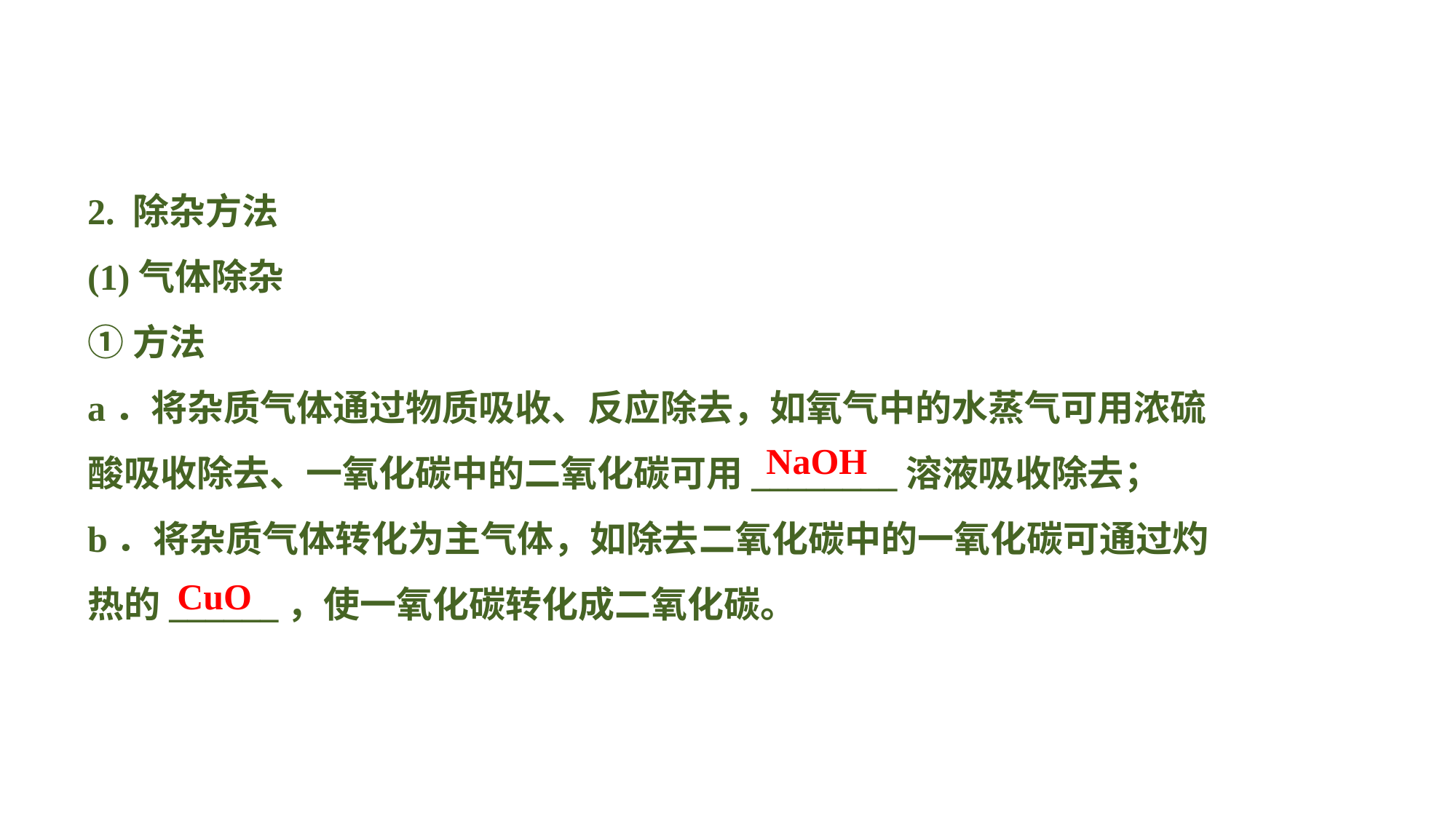

2. 除杂方法
(1)气体除杂
①方法
a．将杂质气体通过物质吸收、反应除去，如氧气中的水蒸气可用浓硫酸吸收除去、一氧化碳中的二氧化碳可用________溶液吸收除去；
b．将杂质气体转化为主气体，如除去二氧化碳中的一氧化碳可通过灼热的______，使一氧化碳转化成二氧化碳。
NaOH
CuO